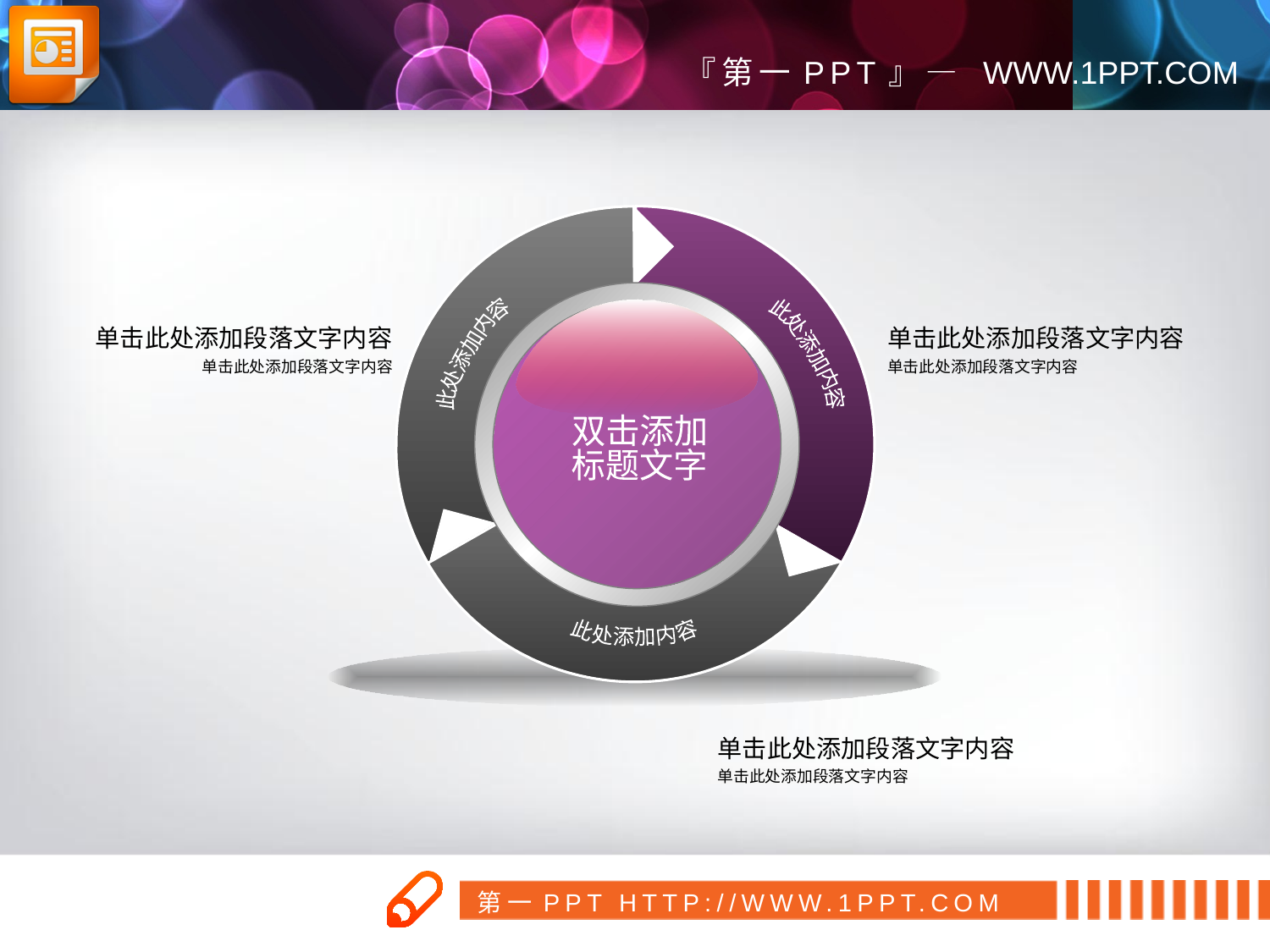

单击此处添加段落文字内容
单击此处添加段落文字内容
单击此处添加段落文字内容
单击此处添加段落文字内容
此处添加内容
此处添加内容
双击添加
标题文字

此处添加内容

单击此处添加段落文字内容
单击此处添加段落文字内容